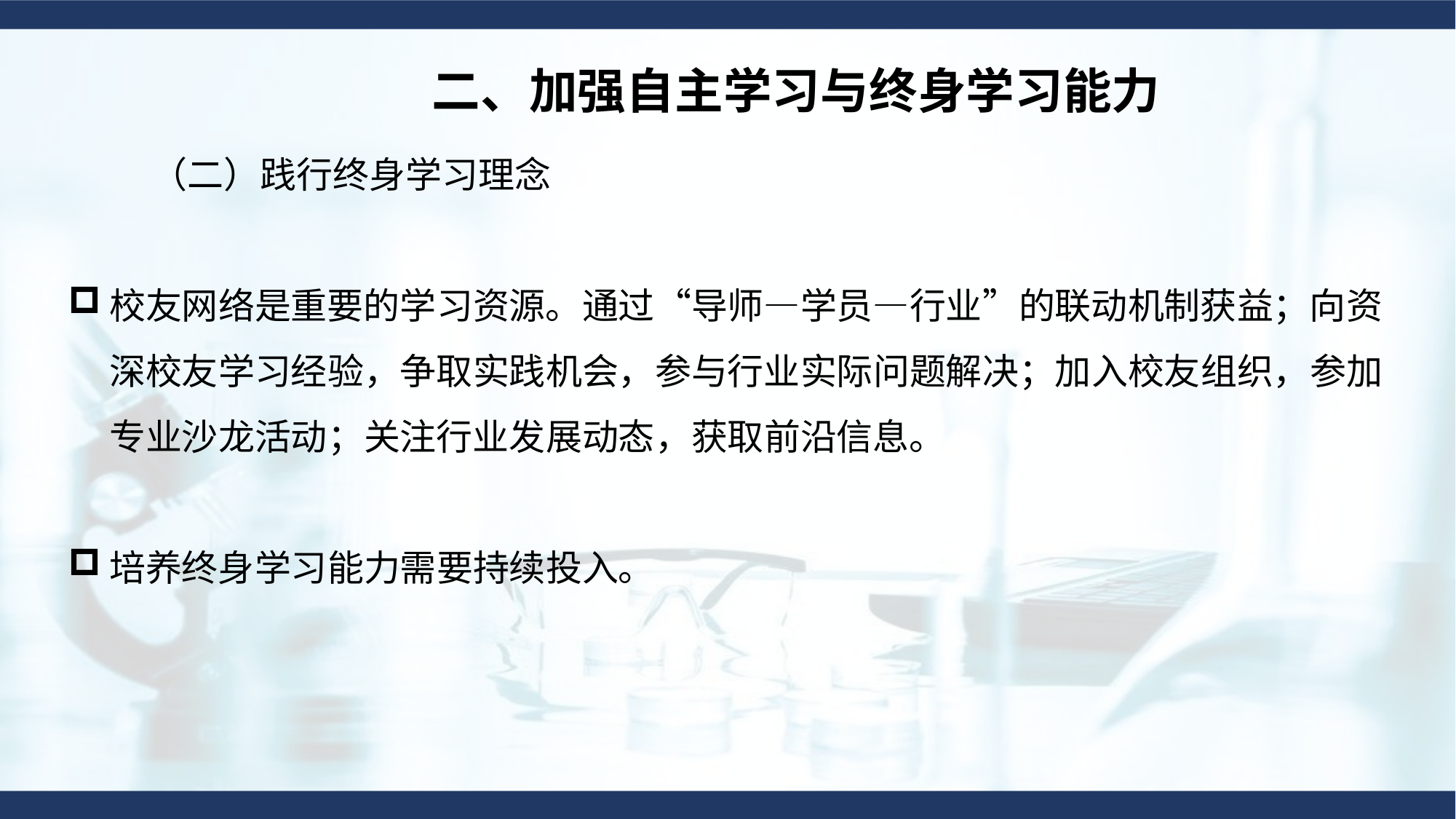

二、加强自主学习与终身学习能力
（二）践行终身学习理念

校友网络是重要的学习资源。通过“导师—学员—行业”的联动机制获益；向资深校友学习经验，争取实践机会，参与行业实际问题解决；加入校友组织，参加专业沙龙活动；关注行业发展动态，获取前沿信息。

培养终身学习能力需要持续投入。